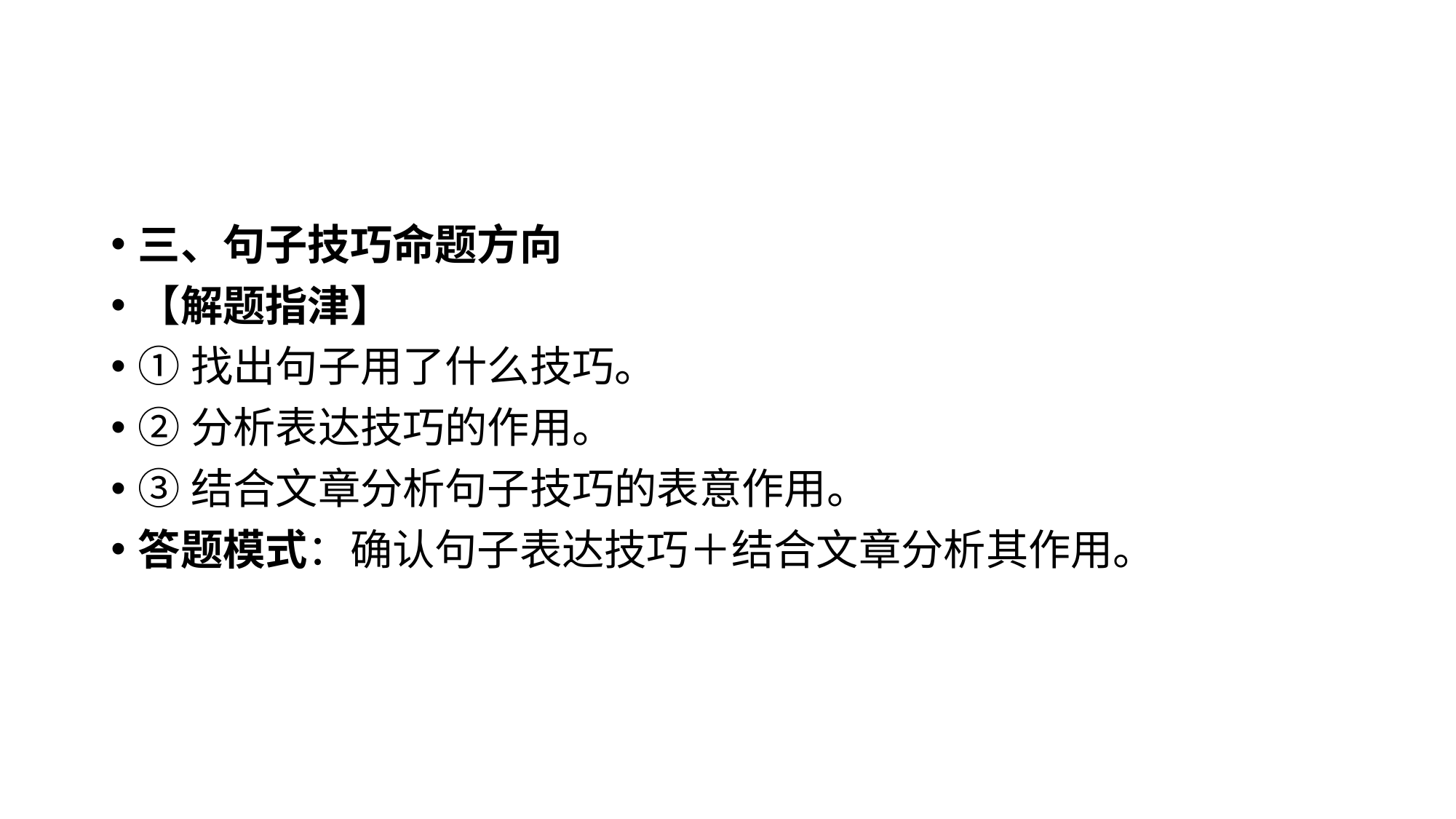

三、句子技巧命题方向
【解题指津】
①找出句子用了什么技巧。
②分析表达技巧的作用。
③结合文章分析句子技巧的表意作用。
答题模式：确认句子表达技巧＋结合文章分析其作用。